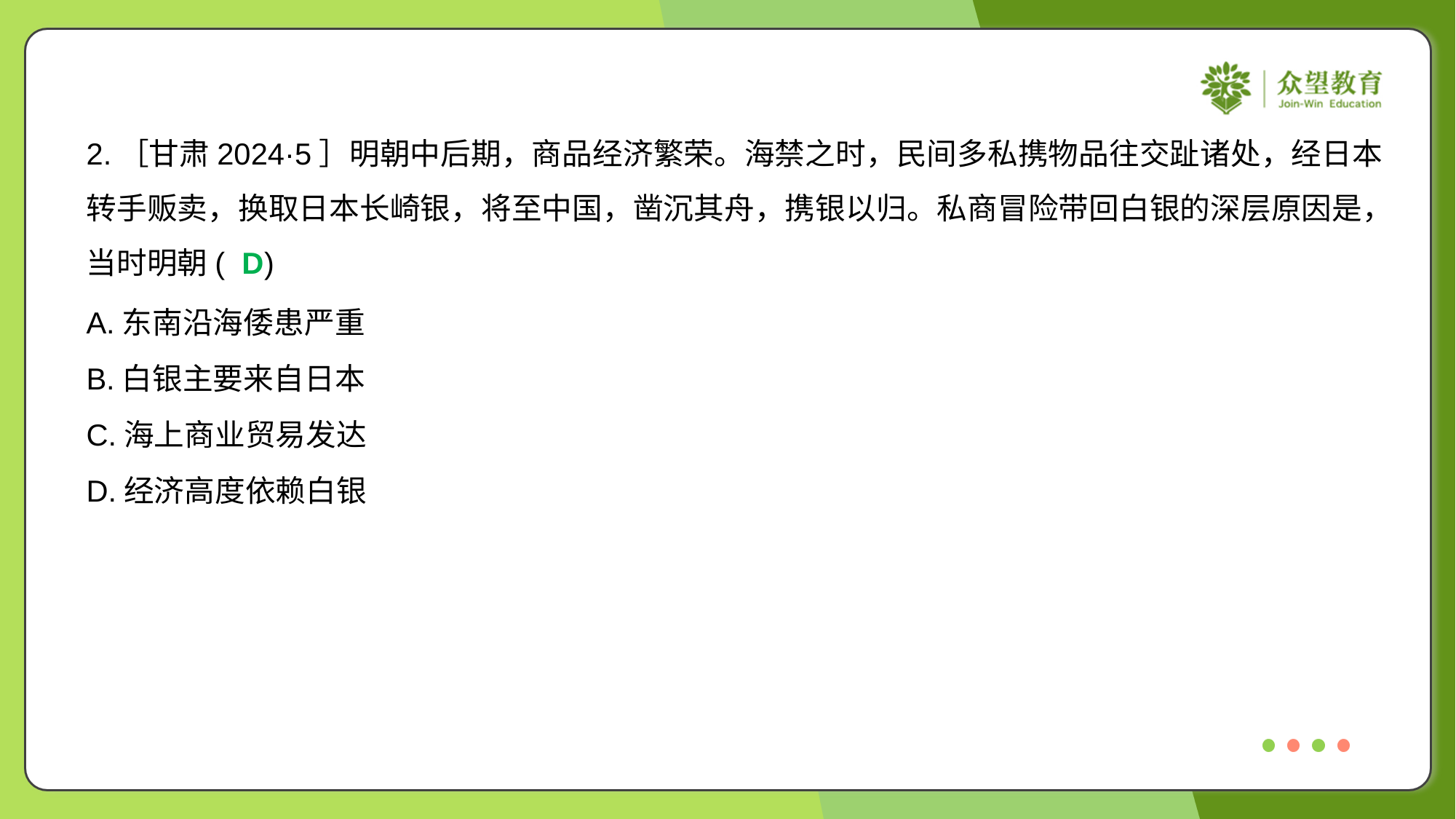

2.［甘肃2024·5］明朝中后期，商品经济繁荣。海禁之时，民间多私携物品往交趾诸处，经日本
转手贩卖，换取日本长崎银，将至中国，凿沉其舟，携银以归。私商冒险带回白银的深层原因是，
当时明朝(     )
D
A.东南沿海倭患严重
B.白银主要来自日本
C.海上商业贸易发达
D.经济高度依赖白银